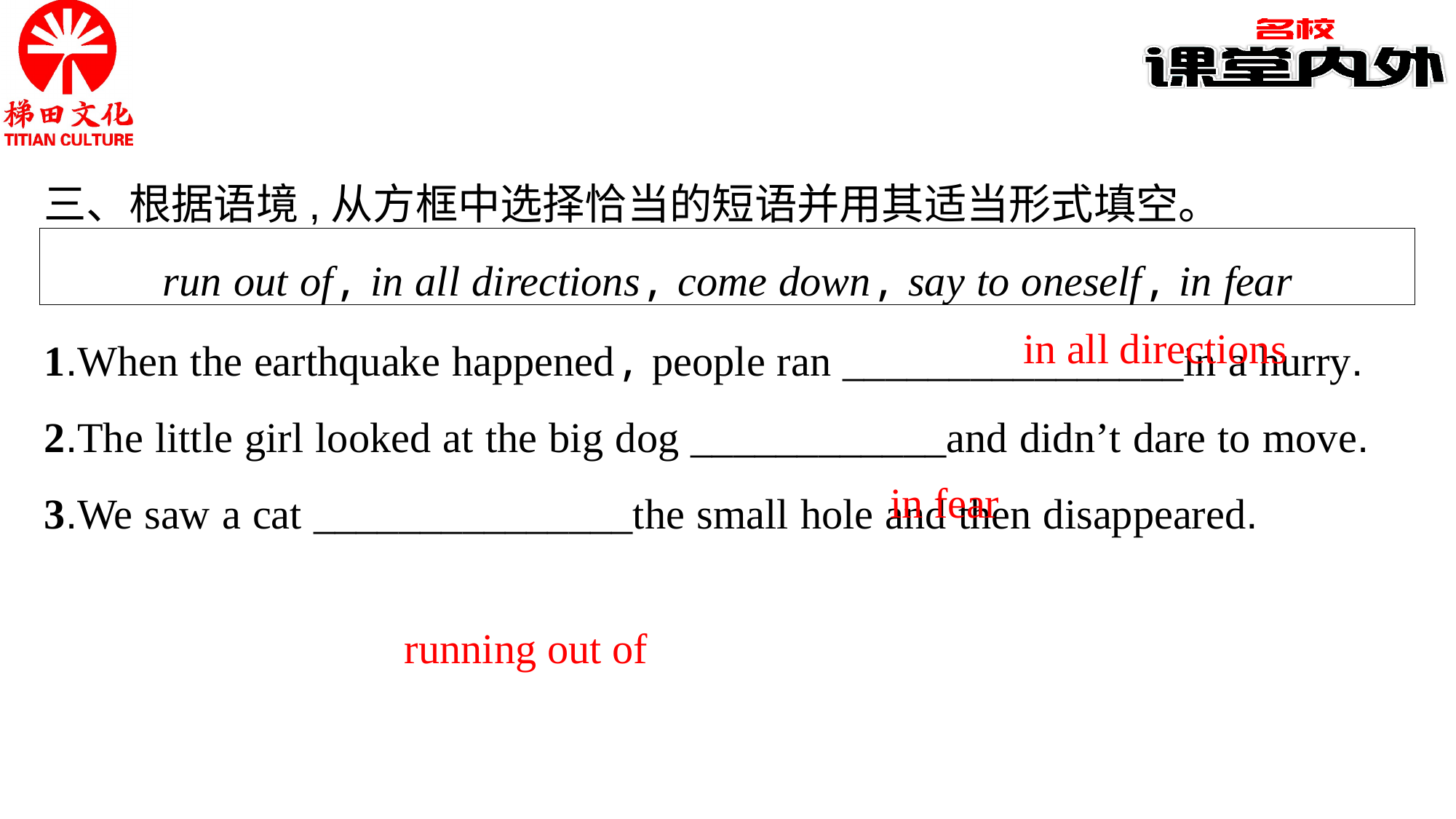

三、根据语境,从方框中选择恰当的短语并用其适当形式填空。
run out of, in all directions, come down, say to oneself, in fear
1.When the earthquake happened, people ran ________________in a hurry.
2.The little girl looked at the big dog ____________and didn’t dare to move.
3.We saw a cat _______________the small hole and then disappeared.
in all directions
in fear
running out of